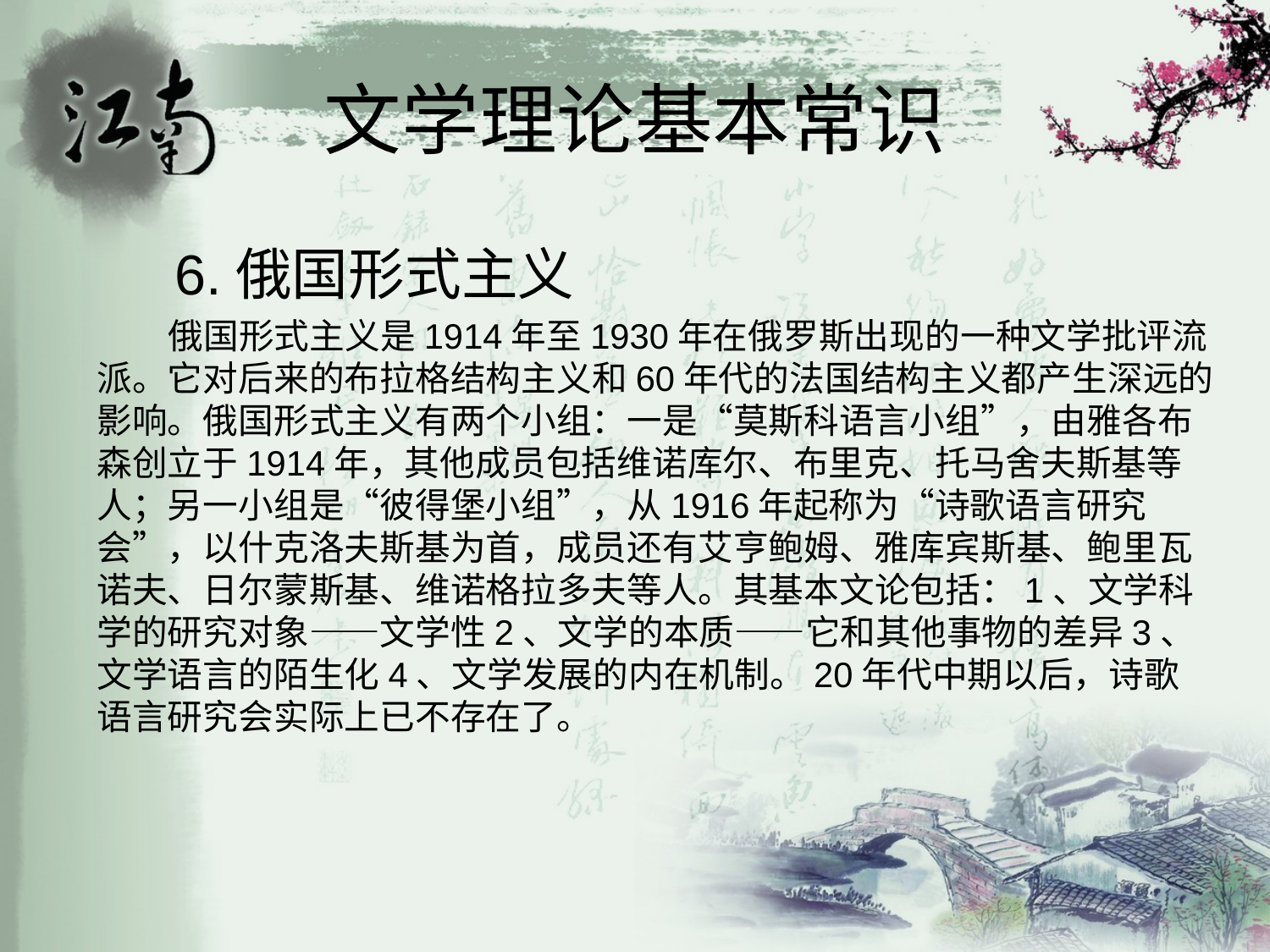

# 文学理论基本常识
        6.俄国形式主义
        俄国形式主义是1914年至1930年在俄罗斯出现的一种文学批评流派。它对后来的布拉格结构主义和60年代的法国结构主义都产生深远的影响。俄国形式主义有两个小组：一是“莫斯科语言小组”，由雅各布森创立于1914年，其他成员包括维诺库尔、布里克、托马舍夫斯基等人；另一小组是“彼得堡小组”，从1916年起称为“诗歌语言研究会”，以什克洛夫斯基为首，成员还有艾亨鲍姆、雅库宾斯基、鲍里瓦诺夫、日尔蒙斯基、维诺格拉多夫等人。其基本文论包括：1、文学科学的研究对象——文学性2、文学的本质——它和其他事物的差异3、文学语言的陌生化4、文学发展的内在机制。20年代中期以后，诗歌语言研究会实际上已不存在了。